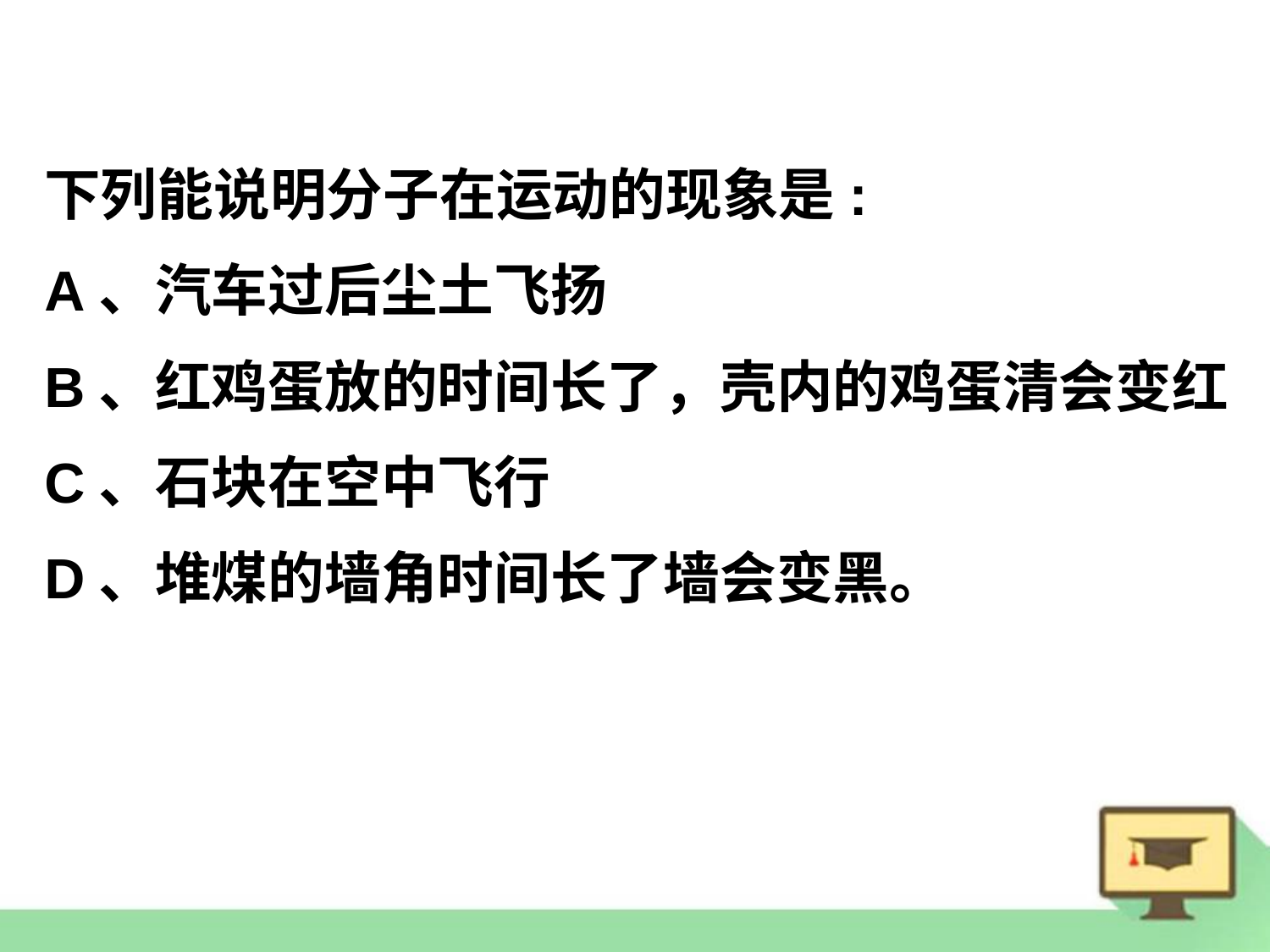

下列能说明分子在运动的现象是:
A、汽车过后尘土飞扬
B、红鸡蛋放的时间长了，壳内的鸡蛋清会变红
C、石块在空中飞行
D、堆煤的墙角时间长了墙会变黑。